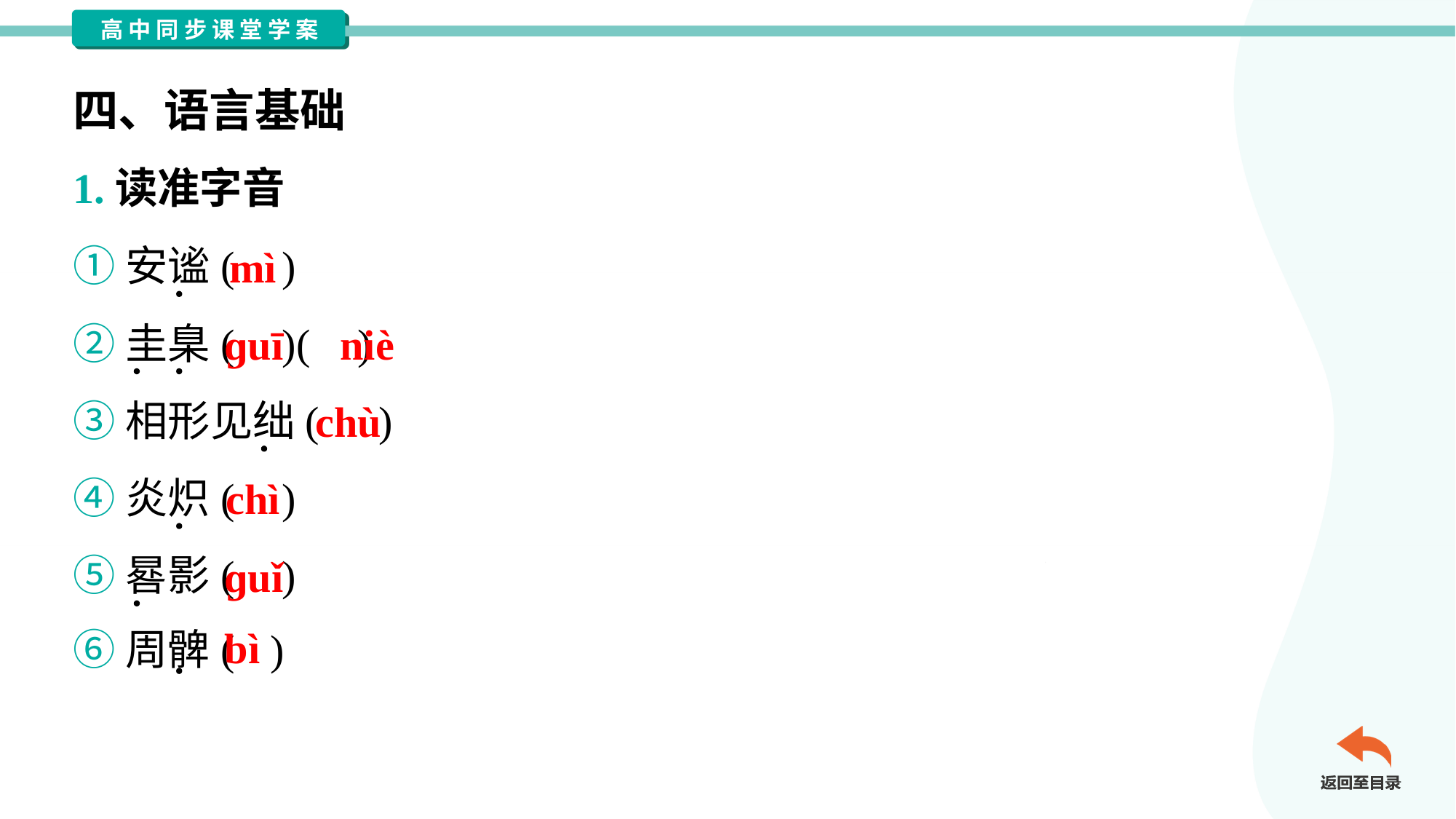

四、语言基础
1.读准字音
①安谧(    )
②圭臬(    )(    )
③相形见绌(     )
④炎炽(    )
⑤晷影(    )
⑥周髀(   )
mì
ɡuī
niè

chù

chì

ɡuǐ

bì